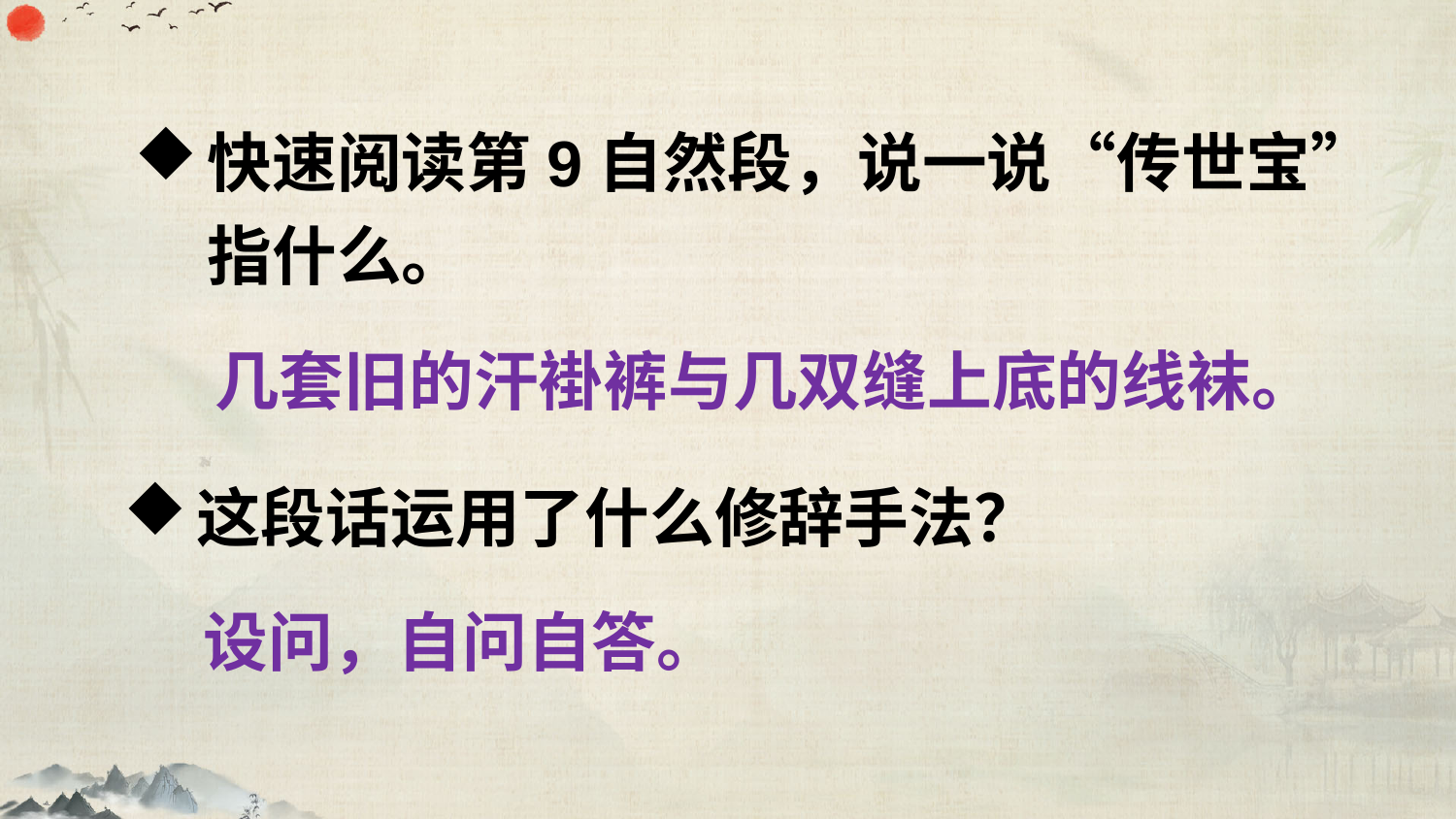

快速阅读第9自然段，说一说“传世宝”指什么。
几套旧的汗褂裤与几双缝上底的线袜。
这段话运用了什么修辞手法？
设问，自问自答。